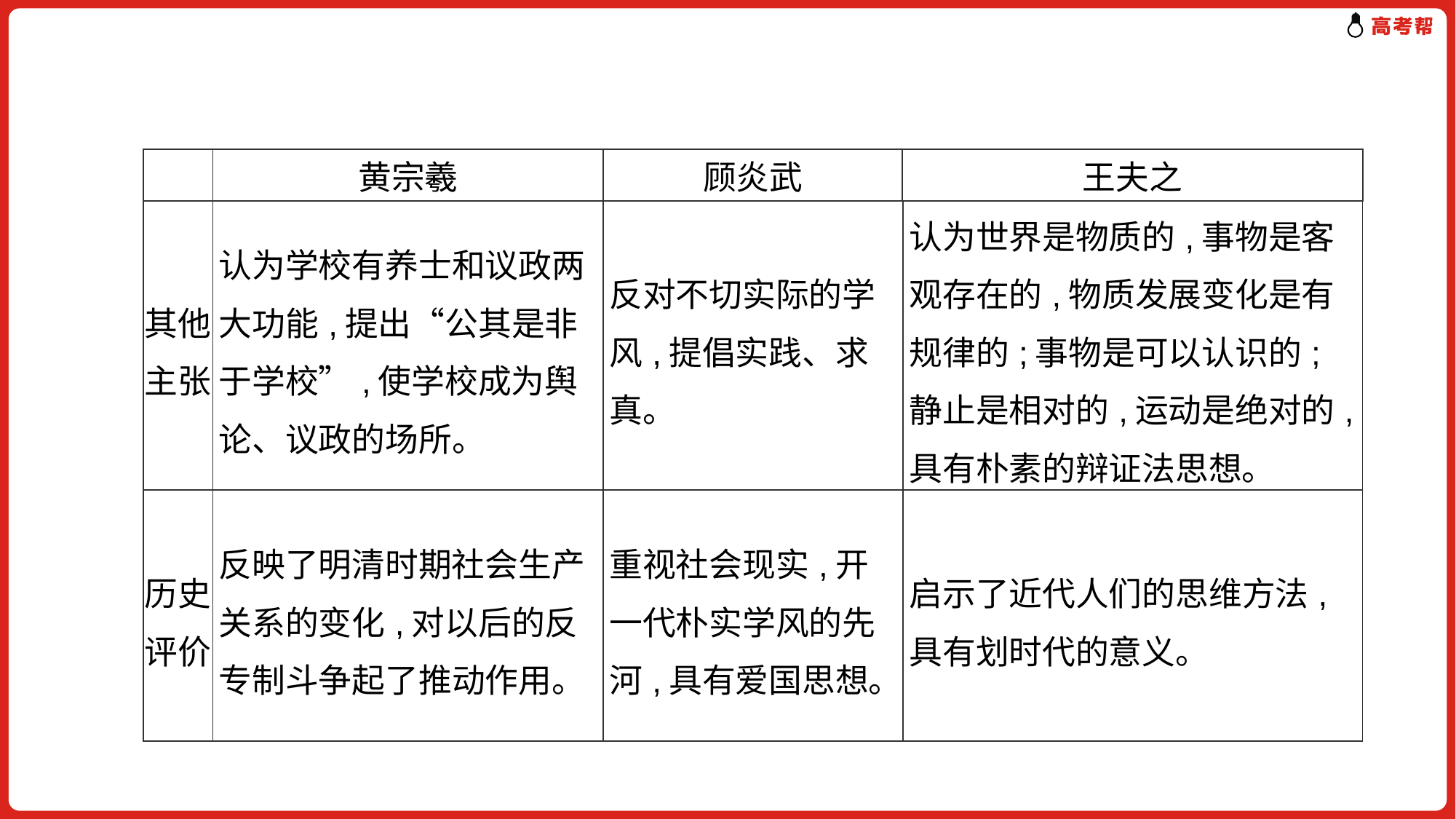

|  | 黄宗羲 | 顾炎武 | 王夫之 |
| --- | --- | --- | --- |
| 其他主张 | 认为学校有养士和议政两大功能,提出“公其是非于学校”,使学校成为舆论、议政的场所。 | 反对不切实际的学风,提倡实践、求真。 | 认为世界是物质的,事物是客观存在的,物质发展变化是有规律的;事物是可以认识的;静止是相对的,运动是绝对的,具有朴素的辩证法思想。 |
| --- | --- | --- | --- |
| 历史评价 | 反映了明清时期社会生产关系的变化,对以后的反专制斗争起了推动作用。 | 重视社会现实,开一代朴实学风的先河,具有爱国思想。 | 启示了近代人们的思维方法,具有划时代的意义。 |